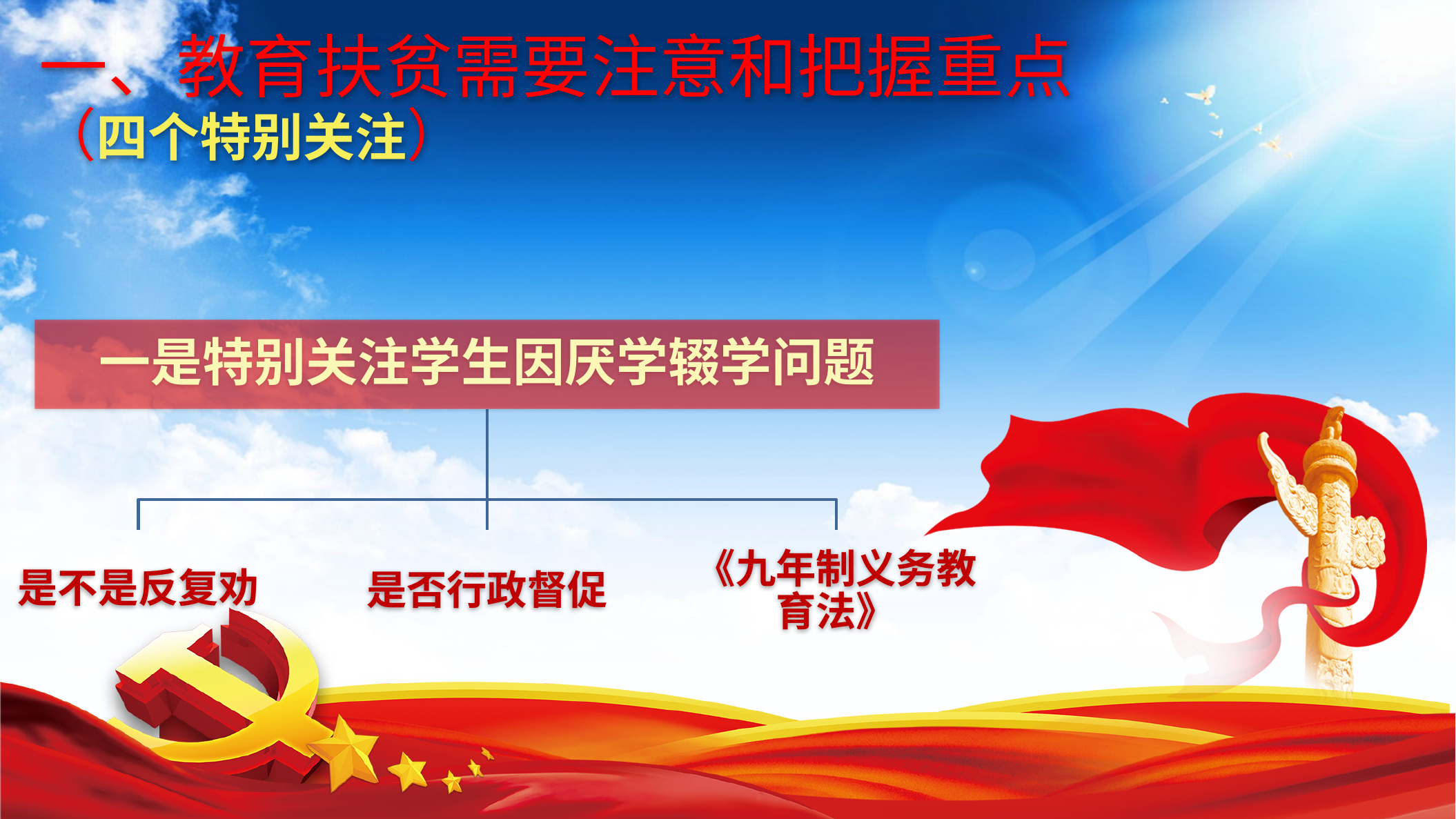

一、教育扶贫需要注意和把握重点（四个特别关注）
一是特别关注学生因厌学辍学问题
是不是反复劝
是否行政督促
《九年制义务教育法》